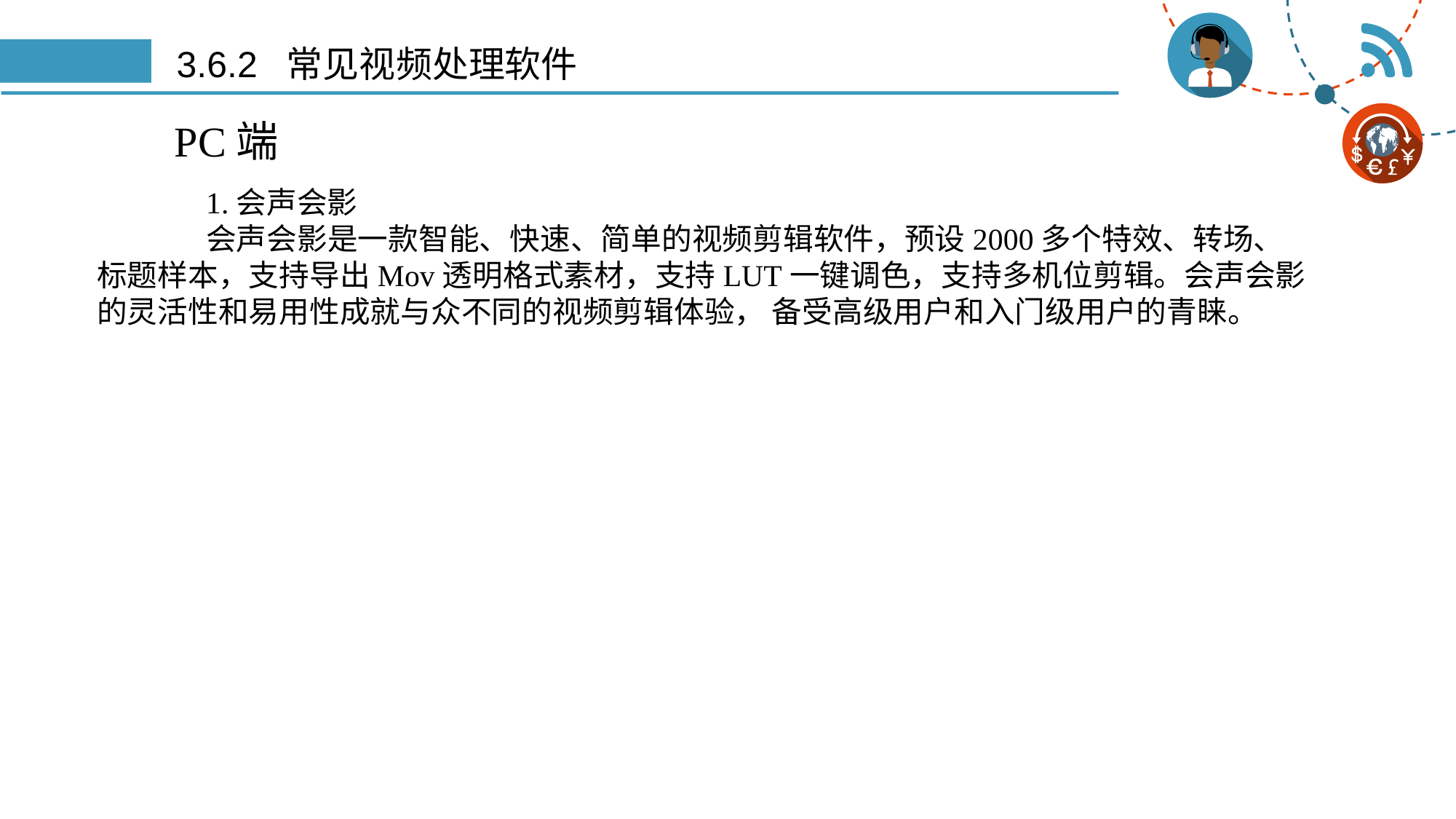

# 3.6.2  常见视频处理软件
PC端
	1.会声会影
	会声会影是一款智能、快速、简单的视频剪辑软件，预设2000多个特效、转场、标题样本，支持导出Mov透明格式素材，支持LUT一键调色，支持多机位剪辑。会声会影的灵活性和易用性成就与众不同的视频剪辑体验， 备受高级用户和入门级用户的青睐。